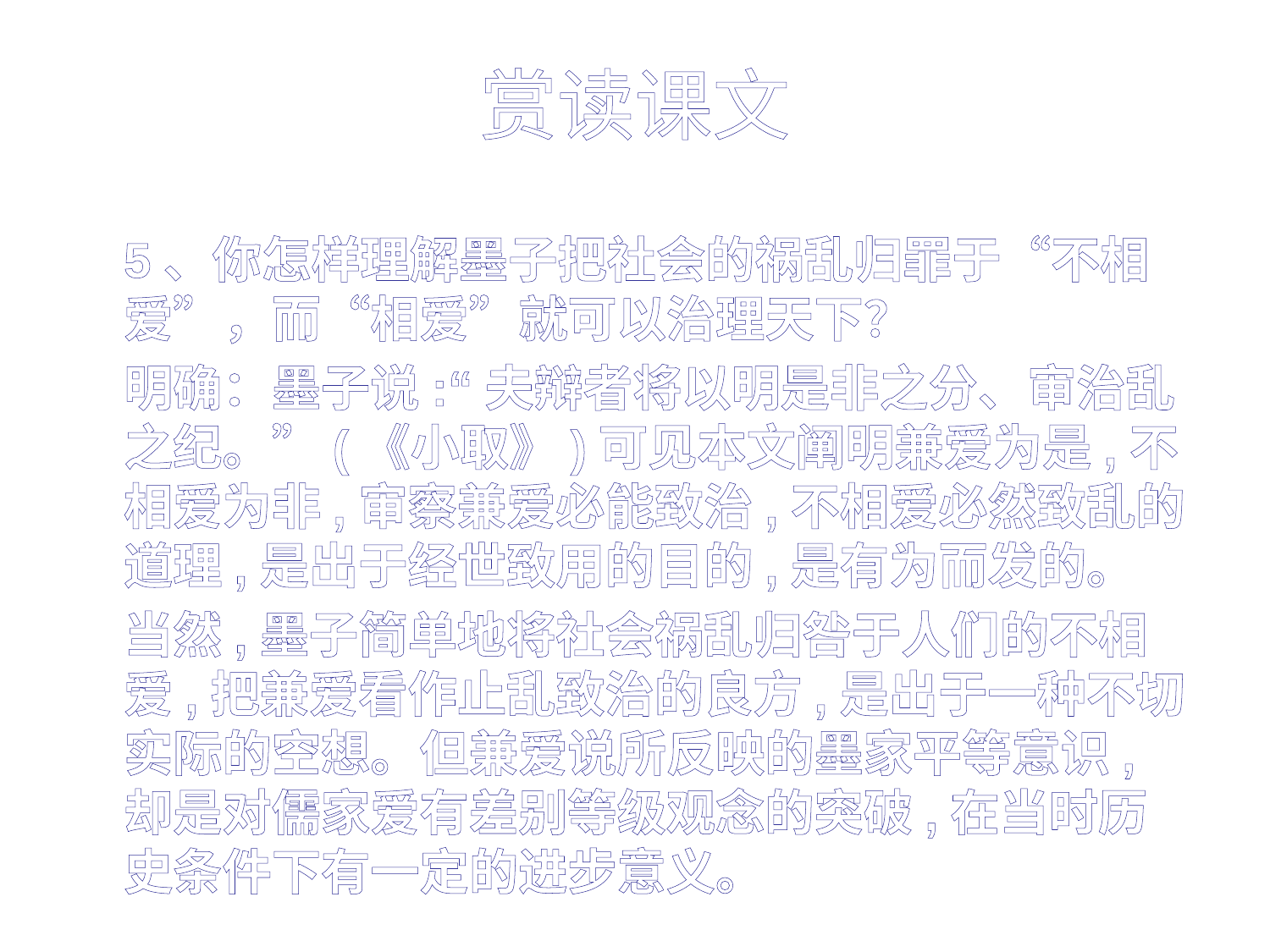

# 赏读课文
5、你怎样理解墨子把社会的祸乱归罪于“不相爱”，而“相爱”就可以治理天下？
明确：墨子说:“夫辩者将以明是非之分、审治乱之纪。”(《小取》)可见本文阐明兼爱为是,不相爱为非,审察兼爱必能致治,不相爱必然致乱的道理,是出于经世致用的目的,是有为而发的。
当然,墨子简单地将社会祸乱归咎于人们的不相爱,把兼爱看作止乱致治的良方,是出于一种不切实际的空想。但兼爱说所反映的墨家平等意识,却是对儒家爱有差别等级观念的突破,在当时历史条件下有一定的进步意义。